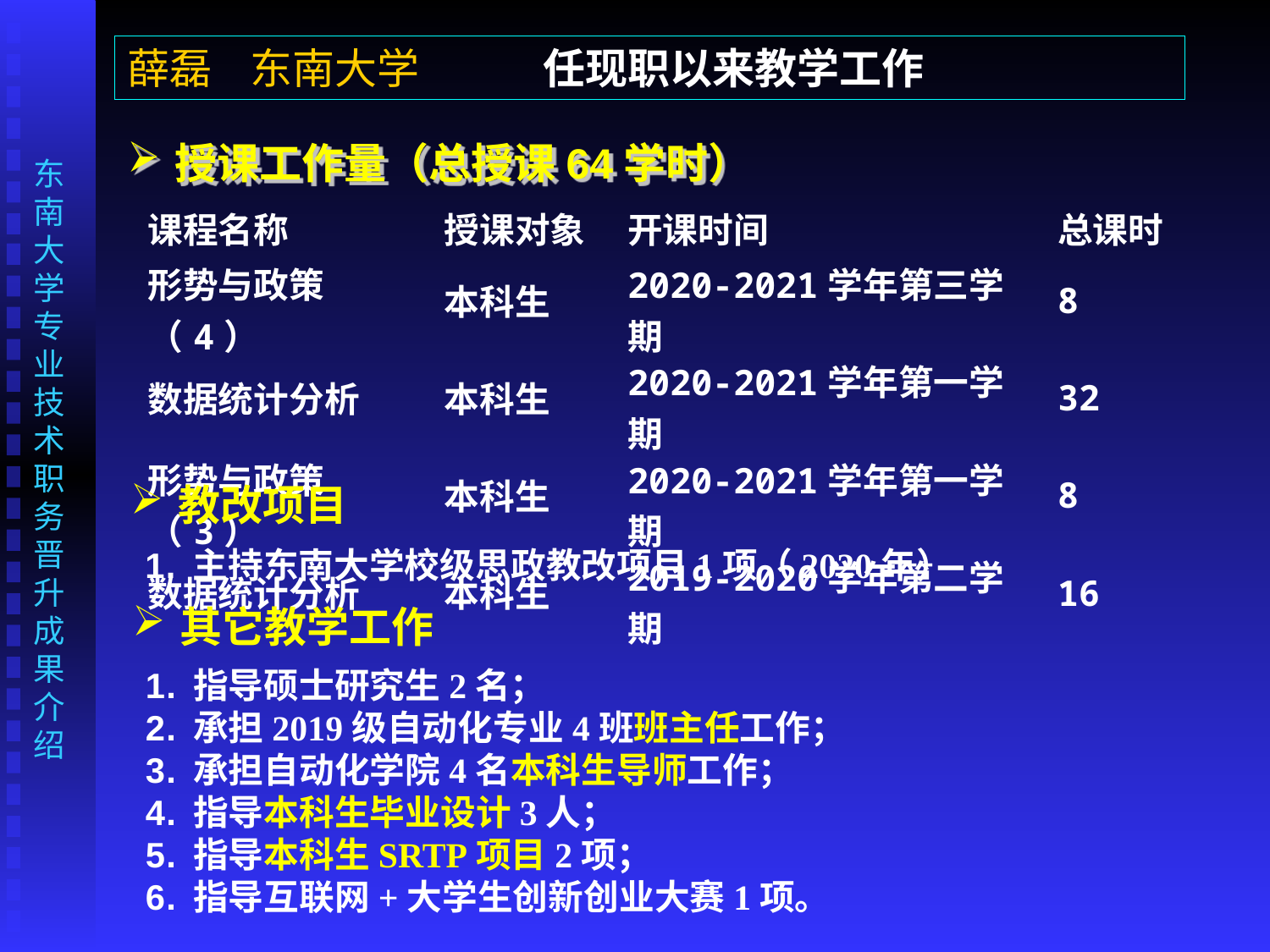

薛磊    东南大学             任现职以来教学工作
授课工作量（总授课64学时）

| 课程名称 | 授课对象 | 开课时间 | 总课时 |
| --- | --- | --- | --- |
| 形势与政策（4） | 本科生 | 2020-2021学年第三学期 | 8 |
| 数据统计分析 | 本科生 | 2020-2021学年第一学期 | 32 |
| 形势与政策（3） | 本科生 | 2020-2021学年第一学期 | 8 |
| 数据统计分析 | 本科生 | 2019-2020学年第二学期 | 16 |
教改项目

主持东南大学校级思政教改项目1项（2020年）
其它教学工作

指导硕士研究生2名；
承担2019级自动化专业4班班主任工作；
承担自动化学院4名本科生导师工作；
指导本科生毕业设计3人；
指导本科生SRTP项目2项；
指导互联网+大学生创新创业大赛1项。